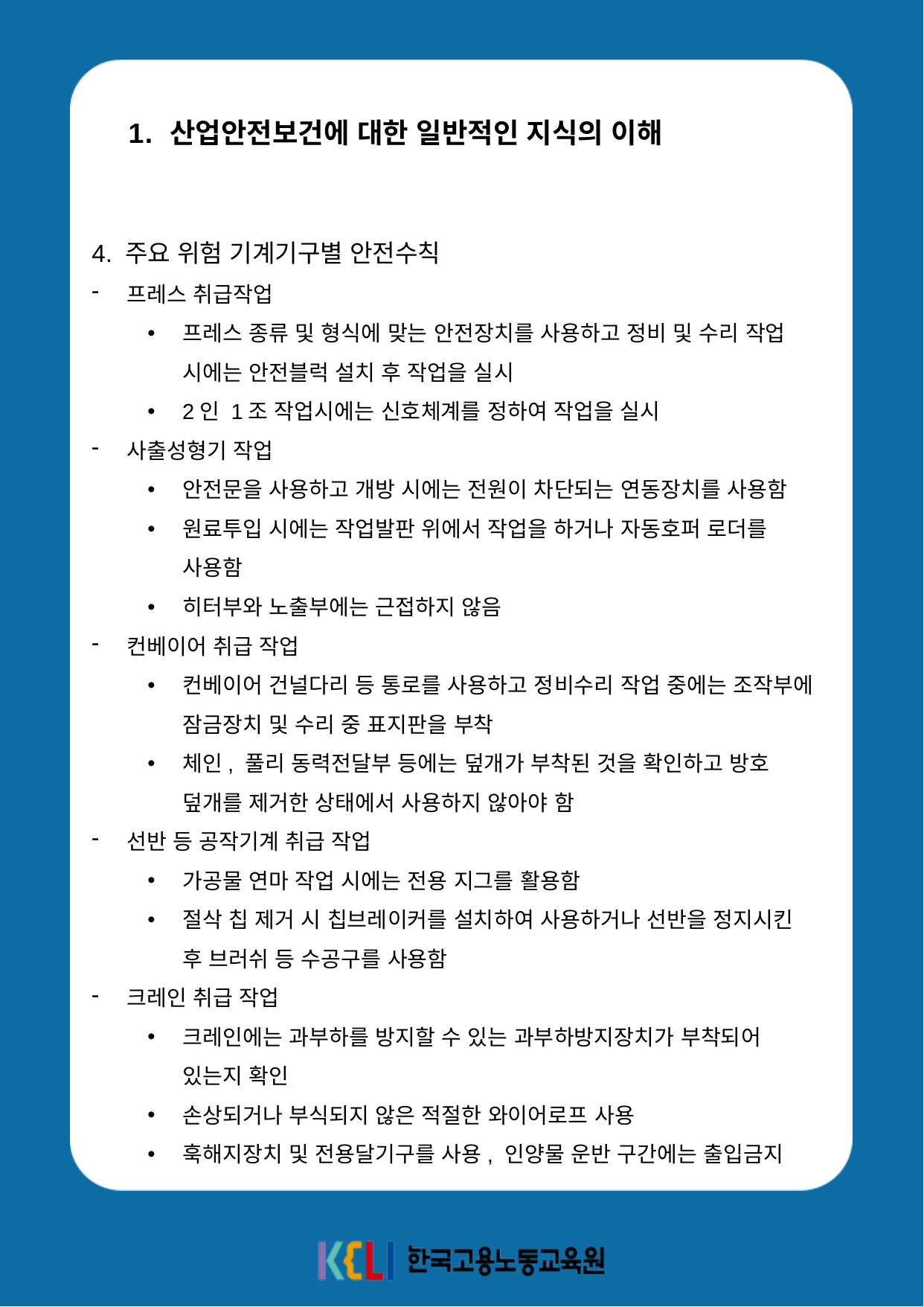

산업안전보건에 대한 일반적인 지식의 이해
4. 주요 위험 기계기구별 안전수칙
프레스 취급작업
프레스 종류 및 형식에 맞는 안전장치를 사용하고 정비 및 수리 작업 시에는 안전블럭 설치 후 작업을 실시
2인 1조 작업시에는 신호체계를 정하여 작업을 실시
사출성형기 작업
안전문을 사용하고 개방 시에는 전원이 차단되는 연동장치를 사용함
원료투입 시에는 작업발판 위에서 작업을 하거나 자동호퍼 로더를 사용함
히터부와 노출부에는 근접하지 않음
컨베이어 취급 작업
컨베이어 건널다리 등 통로를 사용하고 정비수리 작업 중에는 조작부에 잠금장치 및 수리 중 표지판을 부착
체인, 풀리 동력전달부 등에는 덮개가 부착된 것을 확인하고 방호 덮개를 제거한 상태에서 사용하지 않아야 함
선반 등 공작기계 취급 작업
가공물 연마 작업 시에는 전용 지그를 활용함
절삭 칩 제거 시 칩브레이커를 설치하여 사용하거나 선반을 정지시킨 후 브러쉬 등 수공구를 사용함
크레인 취급 작업
크레인에는 과부하를 방지할 수 있는 과부하방지장치가 부착되어 있는지 확인
손상되거나 부식되지 않은 적절한 와이어로프 사용
훅해지장치 및 전용달기구를 사용, 인양물 운반 구간에는 출입금지